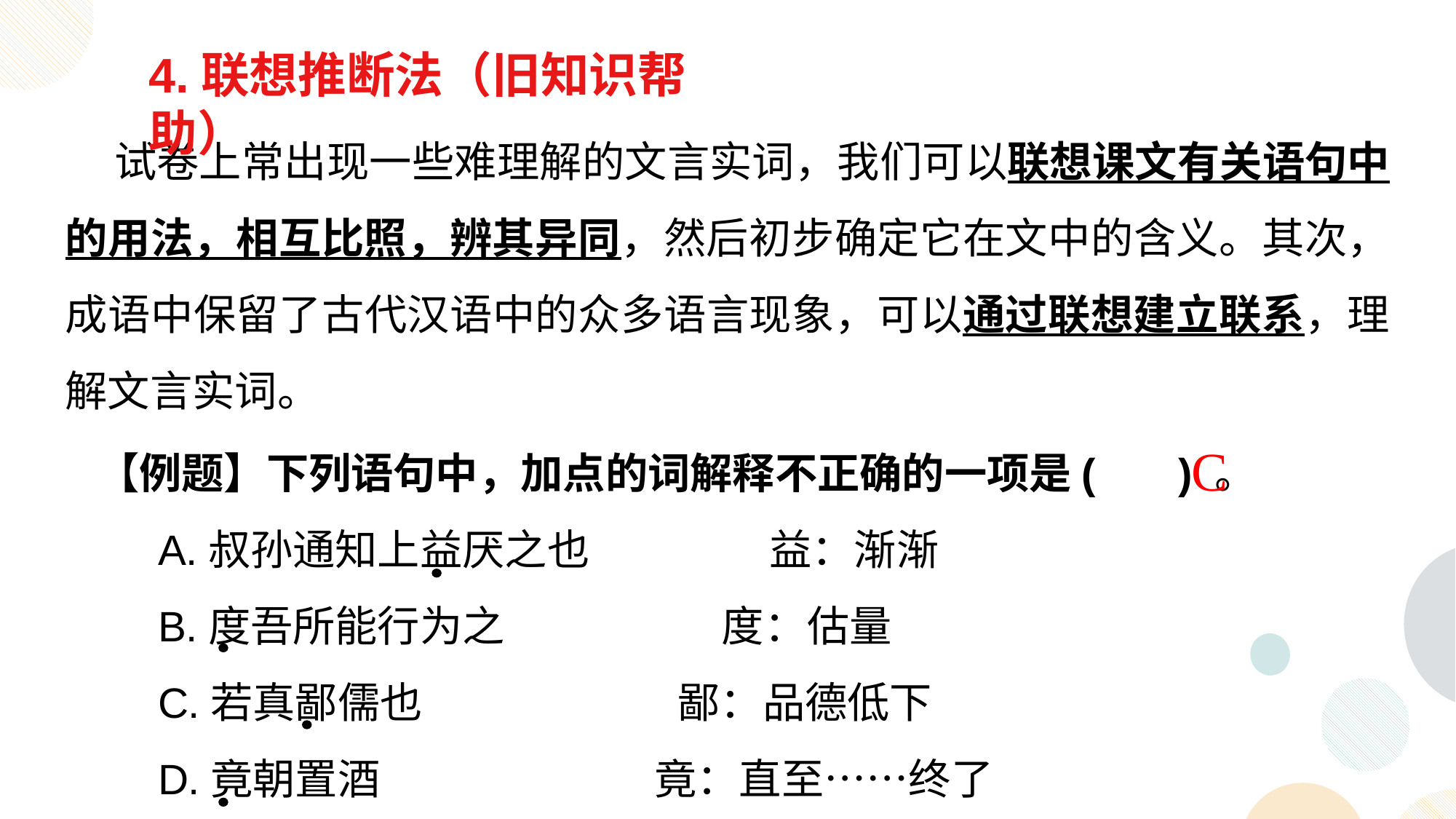

4.联想推断法（旧知识帮助）
    试卷上常出现一些难理解的文言实词，我们可以联想课文有关语句中的用法，相互比照，辨其异同，然后初步确定它在文中的含义。其次，成语中保留了古代汉语中的众多语言现象，可以通过联想建立联系，理解文言实词。
    【例题】下列语句中，加点的词解释不正确的一项是(       ) 。
A.叔孙通知上益厌之也                   益：渐渐
B.度吾所能行为之                       度：估量
C.若真鄙儒也                           鄙：品德低下
D.竟朝置酒                             竟：直至……终了
C